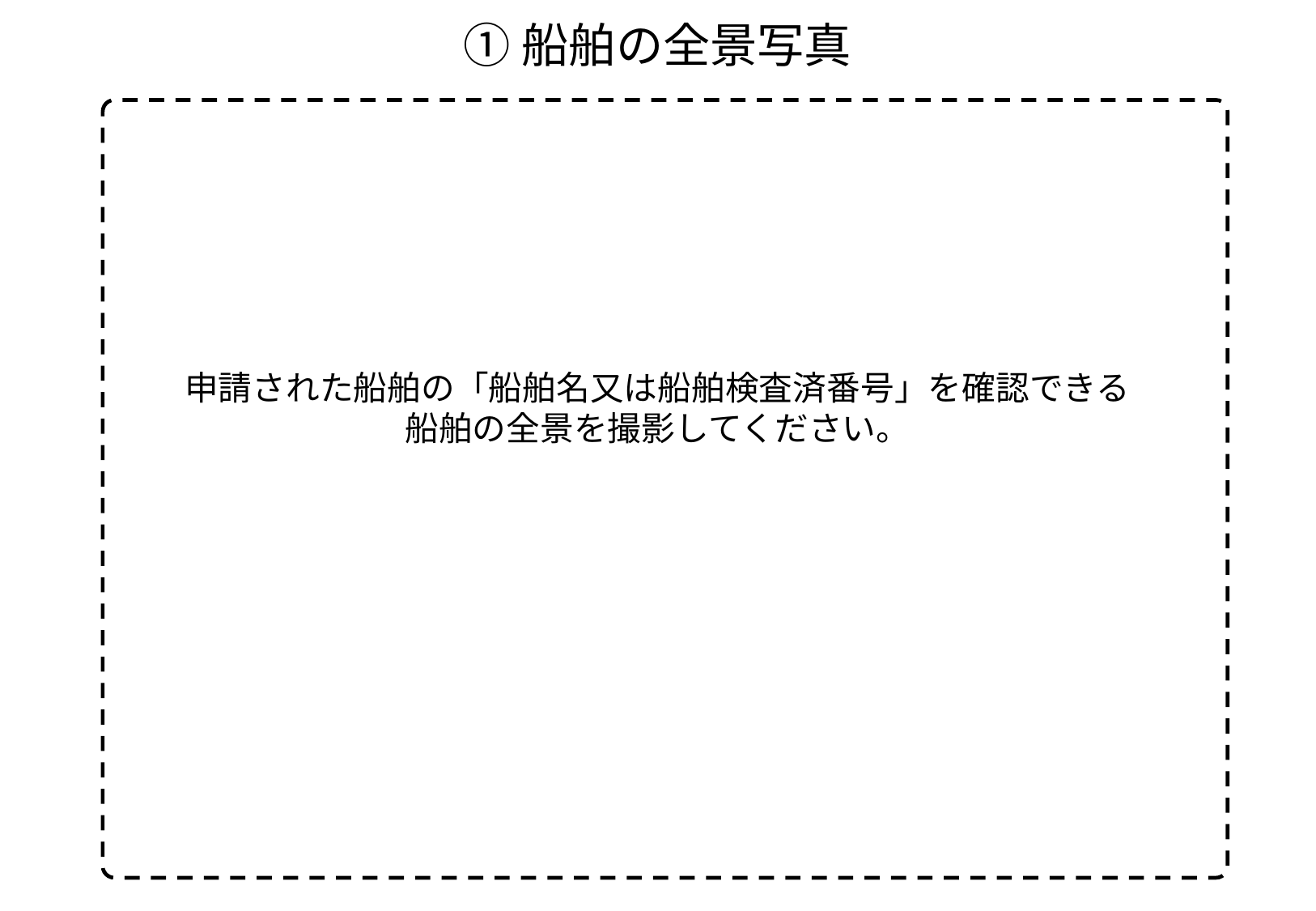

①船舶の全景写真

申請された船舶の「船舶名又は船舶検査済番号」を確認できる
船舶の全景を撮影してください。